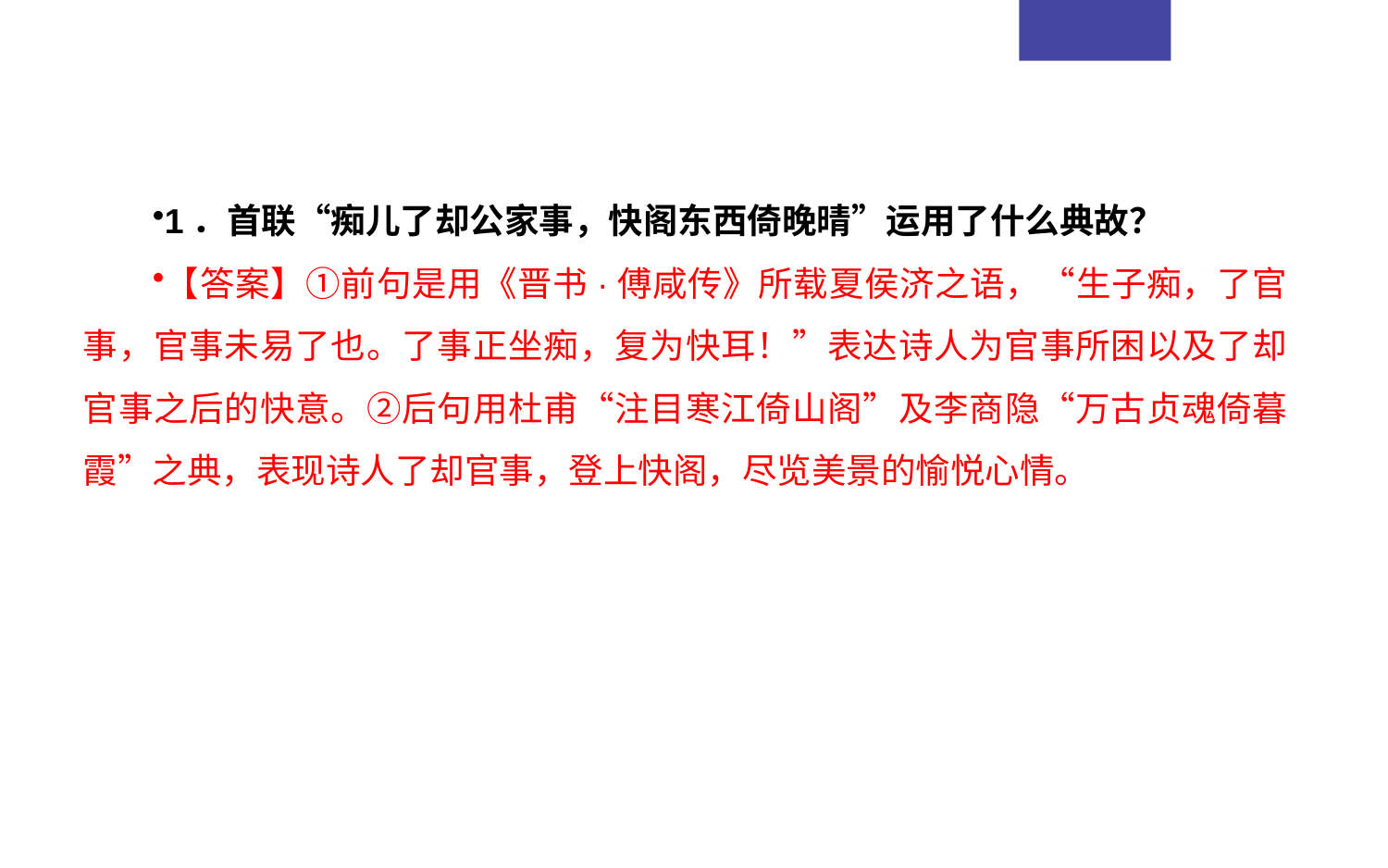

1．首联“痴儿了却公家事，快阁东西倚晚晴”运用了什么典故？
【答案】①前句是用《晋书·傅咸传》所载夏侯济之语，“生子痴，了官事，官事未易了也。了事正坐痴，复为快耳！”表达诗人为官事所困以及了却官事之后的快意。②后句用杜甫“注目寒江倚山阁”及李商隐“万古贞魂倚暮霞”之典，表现诗人了却官事，登上快阁，尽览美景的愉悦心情。